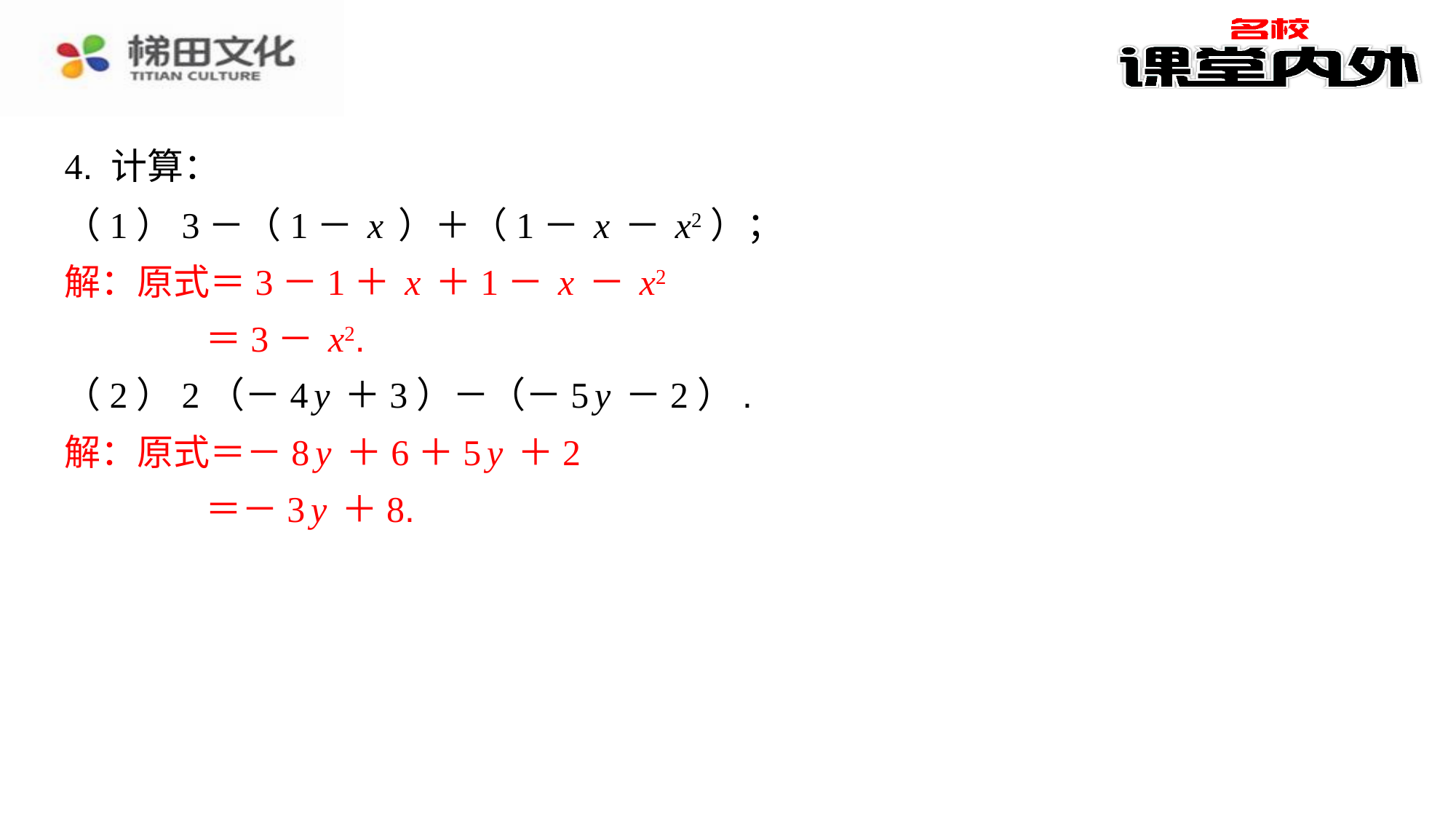

4. 计算：
（1）3－（1－x）＋（1－x－x2）；
解：原式＝3－1＋x＋1－x－x2
＝3－x2.
（2）2（－4y＋3）－（－5y－2）.
解：原式＝－8y＋6＋5y＋2
＝－3y＋8.
解：原式＝3－1＋x＋1－x－x2
＝3－x2.
解：原式＝－8y＋6＋5y＋2
＝－3y＋8.